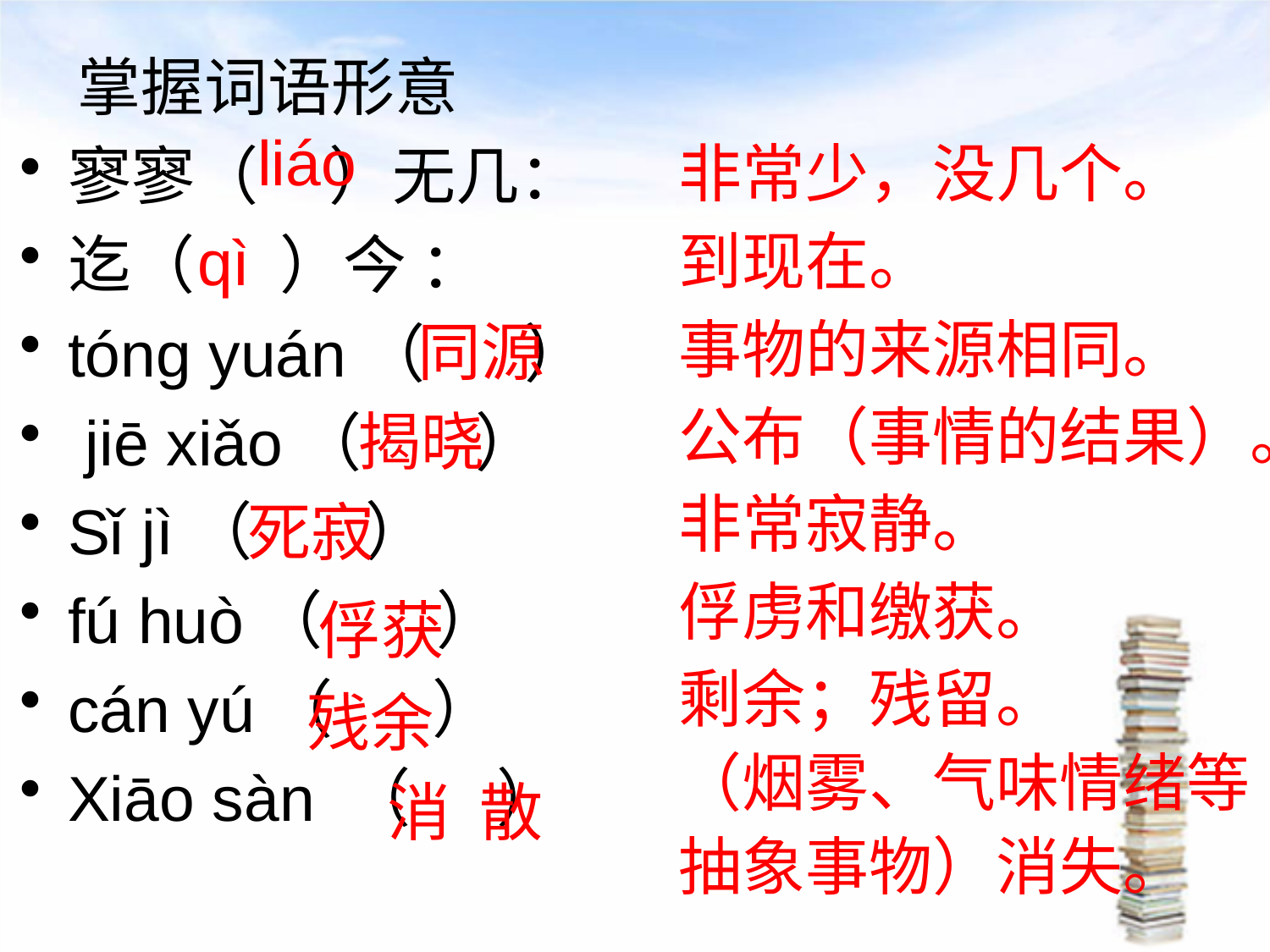

# 掌握词语形意
liáo
非常少，没几个。
到现在。
事物的来源相同。
公布（事情的结果）。
非常寂静。
俘虏和缴获。
剩余；残留。
（烟雾、气味情绪等抽象事物）消失。
寥寥（     ）无几：
迄（      ）今 ：
tóng yuán（       ）
 jiē xiǎo（        ）
Sǐ jì（        ）
fú huò（        ）
cán yú（       ）
Xiāo sàn （      ）

qì
同源
揭晓
死寂
俘获
残余
消  散